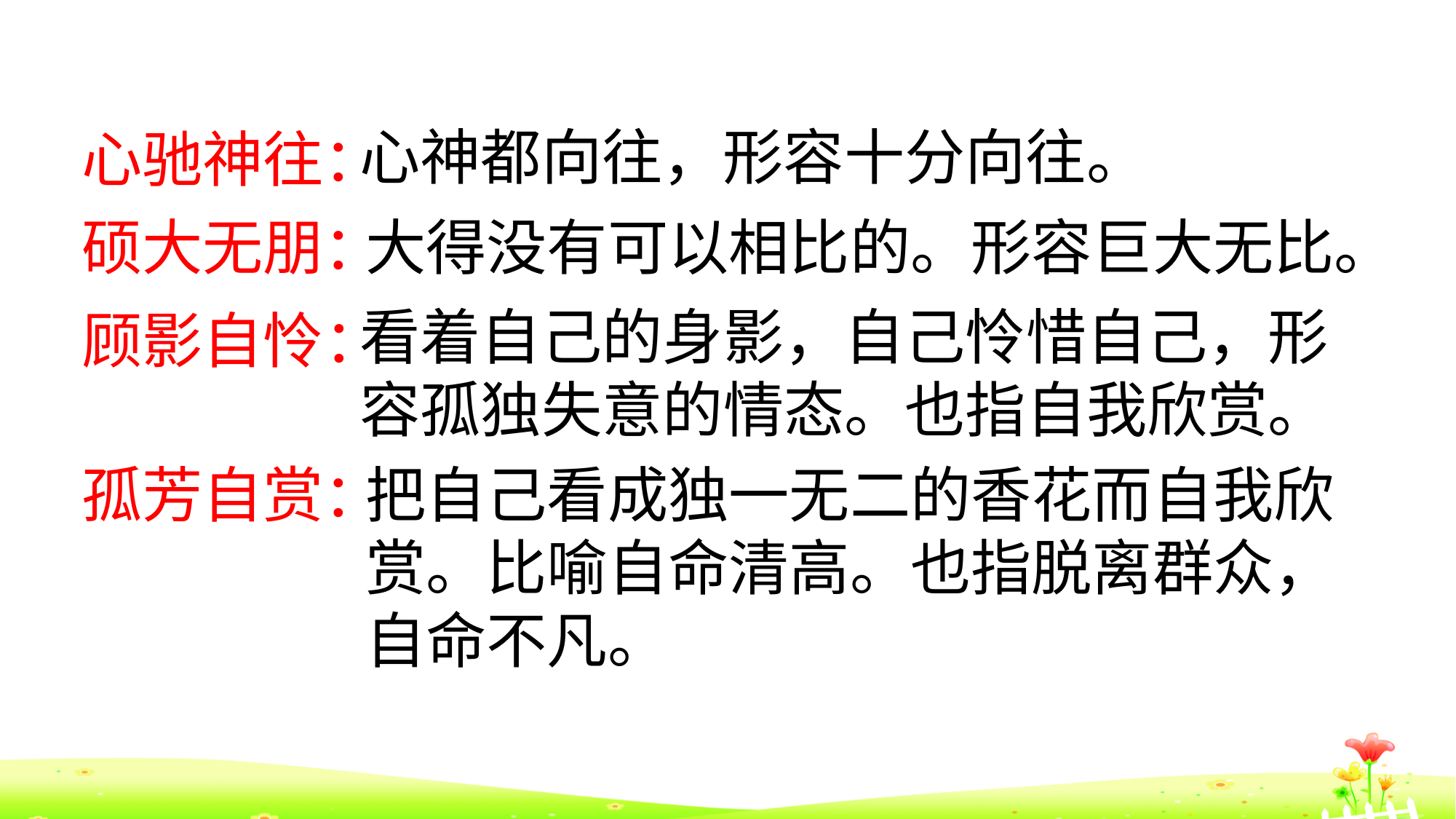

心神都向往，形容十分向往。
心驰神往：
硕大无朋：
大得没有可以相比的。形容巨大无比。
看着自己的身影，自己怜惜自己，形容孤独失意的情态。也指自我欣赏。
顾影自怜：
孤芳自赏：
把自己看成独一无二的香花而自我欣赏。比喻自命清高。也指脱离群众，自命不凡。